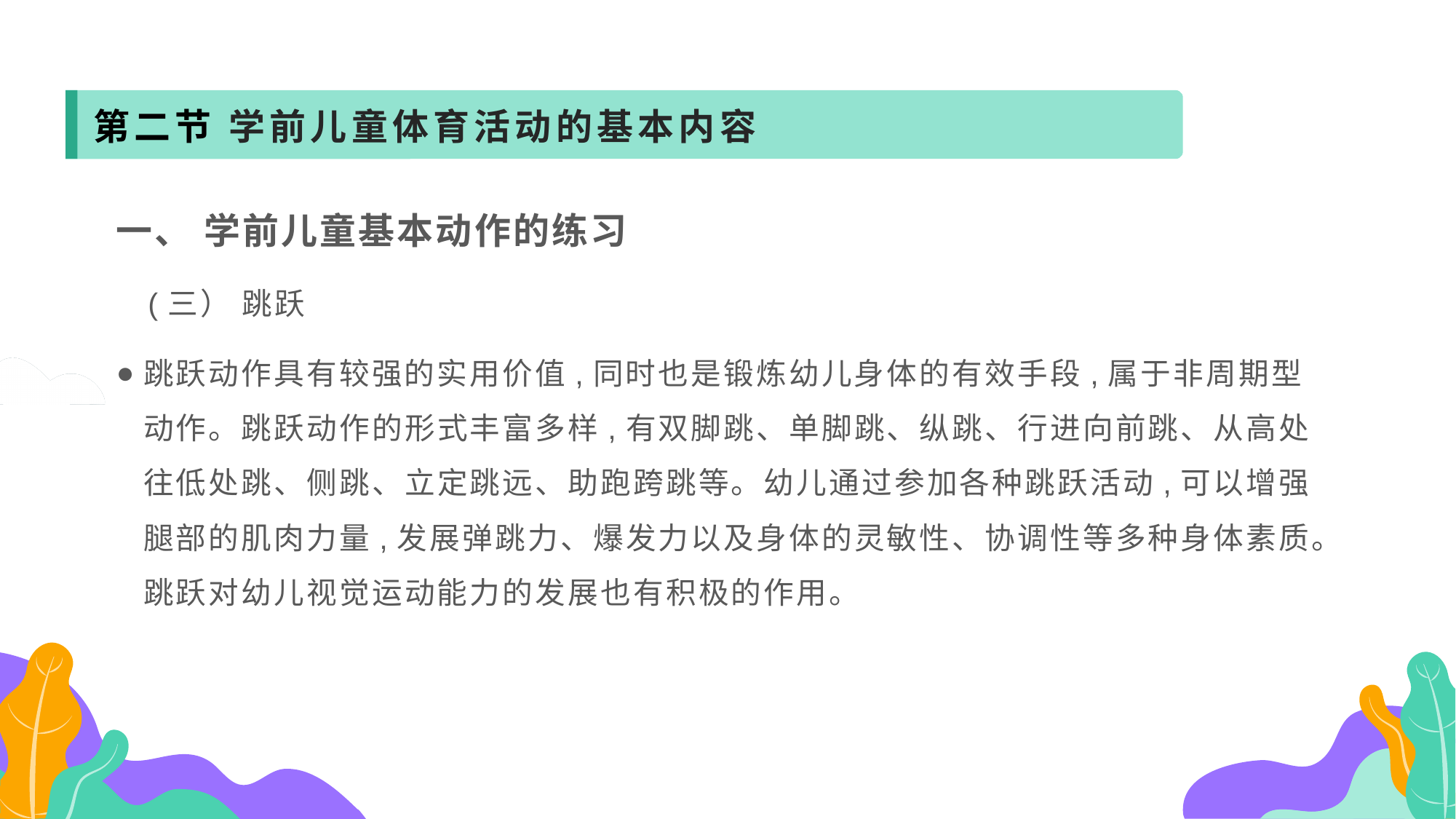

第二节 学前儿童体育活动的基本内容
一、 学前儿童基本动作的练习
   (三） 跳跃
跳跃动作具有较强的实用价值,同时也是锻炼幼儿身体的有效手段,属于非周期型动作。跳跃动作的形式丰富多样,有双脚跳、单脚跳、纵跳、行进向前跳、从高处往低处跳、侧跳、立定跳远、助跑跨跳等。幼儿通过参加各种跳跃活动,可以增强腿部的肌肉力量,发展弹跳力、爆发力以及身体的灵敏性、协调性等多种身体素质。跳跃对幼儿视觉运动能力的发展也有积极的作用。